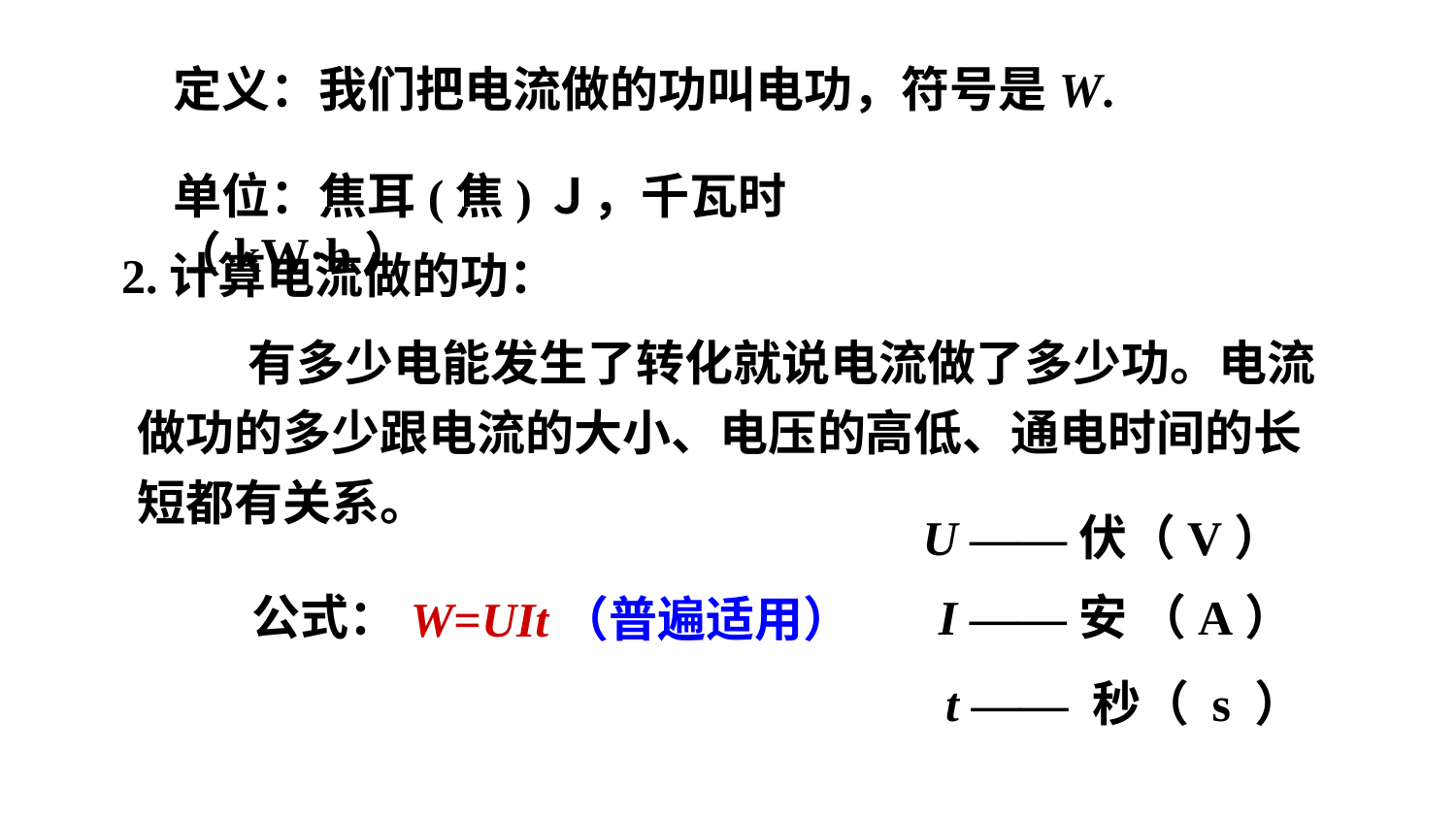

定义：我们把电流做的功叫电功，符号是W.
单位：焦耳(焦)Ｊ，千瓦时（kW·h）
2.计算电流做的功：
         有多少电能发生了转化就说电流做了多少功。电流做功的多少跟电流的大小、电压的高低、通电时间的长短都有关系。
U ——伏（V）
W=UIt（普遍适用）
公式：
I ——安 （A）
t —— 秒（ s ）